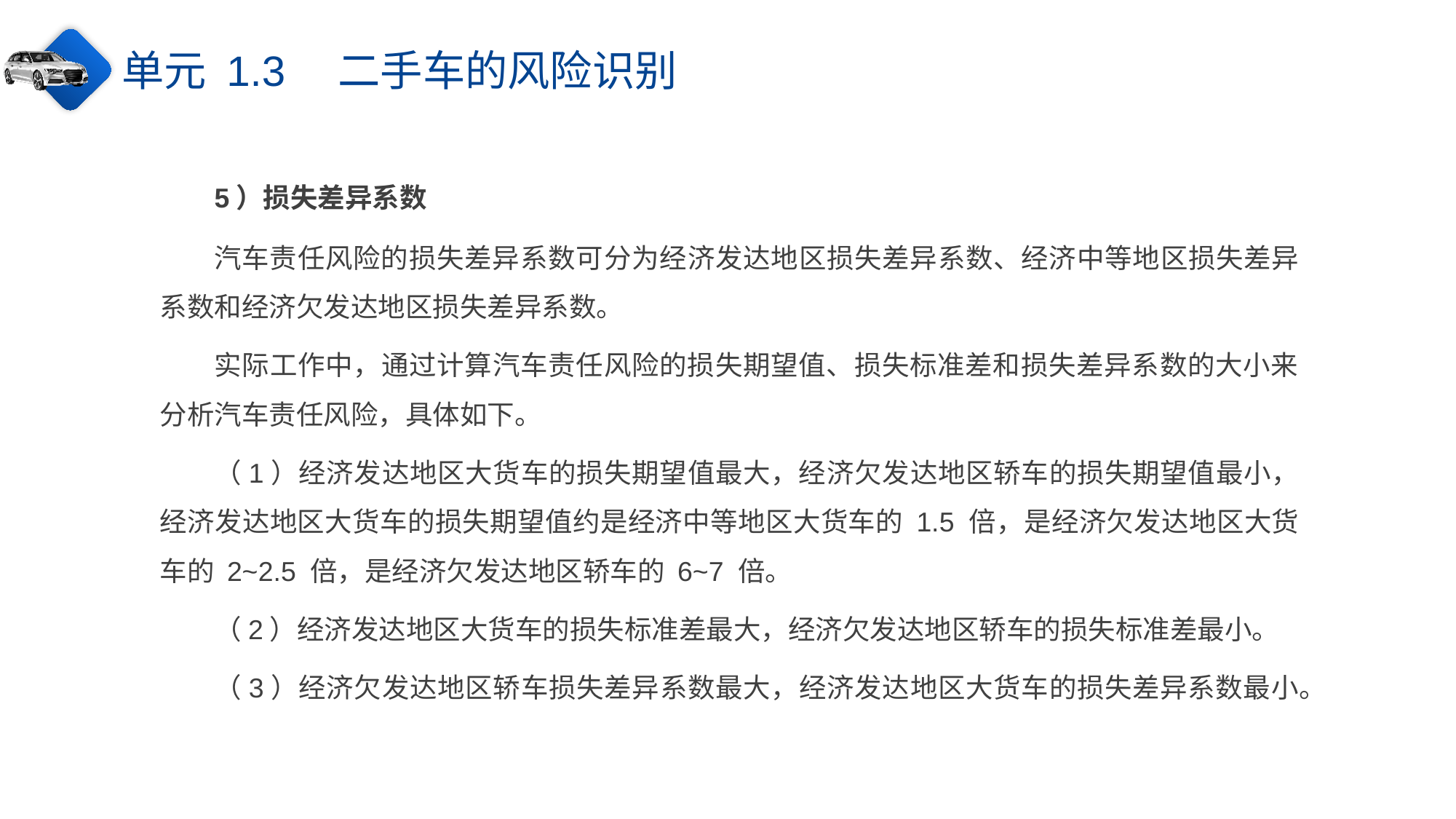

单元 1.3　二手车的风险识别
5）损失差异系数
汽车责任风险的损失差异系数可分为经济发达地区损失差异系数、经济中等地区损失差异系数和经济欠发达地区损失差异系数。
实际工作中，通过计算汽车责任风险的损失期望值、损失标准差和损失差异系数的大小来分析汽车责任风险，具体如下。
（1）经济发达地区大货车的损失期望值最大，经济欠发达地区轿车的损失期望值最小，经济发达地区大货车的损失期望值约是经济中等地区大货车的 1.5 倍，是经济欠发达地区大货车的 2~2.5 倍，是经济欠发达地区轿车的 6~7 倍。
（2）经济发达地区大货车的损失标准差最大，经济欠发达地区轿车的损失标准差最小。
（3）经济欠发达地区轿车损失差异系数最大，经济发达地区大货车的损失差异系数最小。